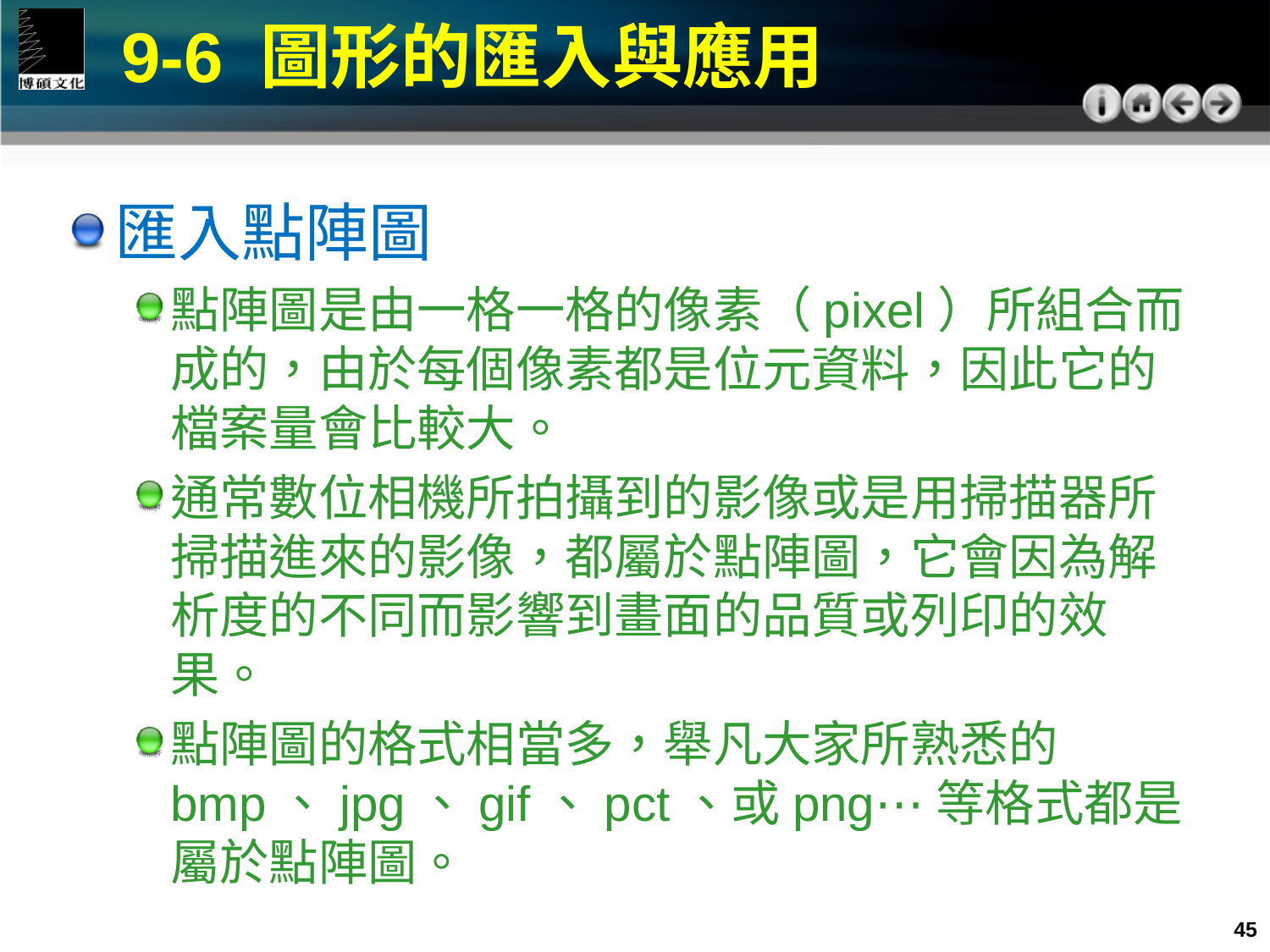

9-6 圖形的匯入與應用
匯入點陣圖
點陣圖是由一格一格的像素（pixel）所組合而成的，由於每個像素都是位元資料，因此它的檔案量會比較大。
通常數位相機所拍攝到的影像或是用掃描器所掃描進來的影像，都屬於點陣圖，它會因為解析度的不同而影響到畫面的品質或列印的效果。
點陣圖的格式相當多，舉凡大家所熟悉的bmp、jpg、gif、pct、或png⋯等格式都是屬於點陣圖。